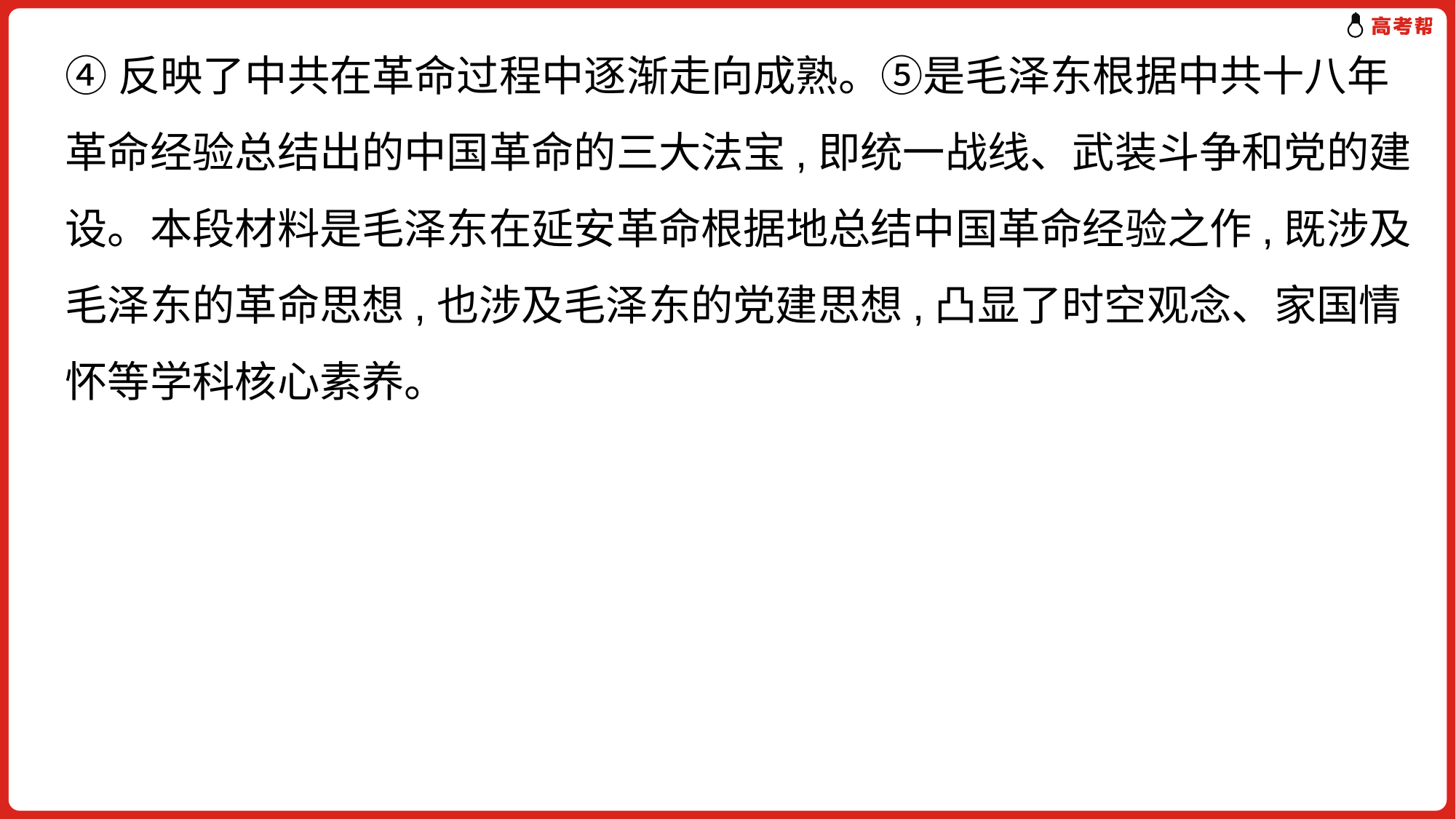

④反映了中共在革命过程中逐渐走向成熟。⑤是毛泽东根据中共十八年革命经验总结出的中国革命的三大法宝,即统一战线、武装斗争和党的建设。本段材料是毛泽东在延安革命根据地总结中国革命经验之作,既涉及毛泽东的革命思想,也涉及毛泽东的党建思想,凸显了时空观念、家国情怀等学科核心素养。